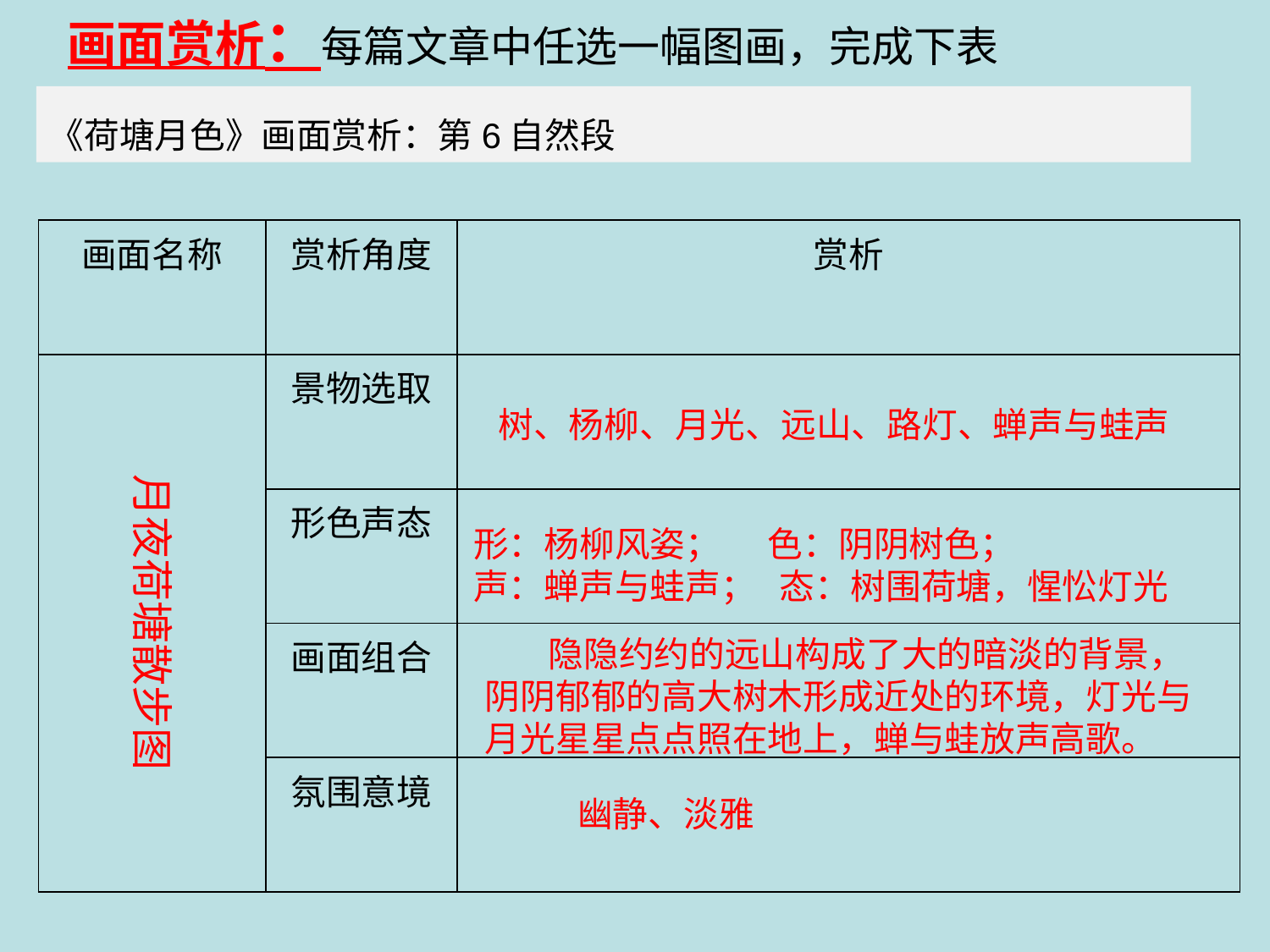

画面赏析：每篇文章中任选一幅图画，完成下表
《荷塘月色》画面赏析：第6自然段
| 画面名称 | 赏析角度 | 赏析 |
| --- | --- | --- |
|  | 景物选取 |  |
|  | 形色声态 |  |
|  | 画面组合 |  |
|  | 氛围意境 |  |
树、杨柳、月光、远山、路灯、蝉声与蛙声
月夜荷塘散步图
形：杨柳风姿；      色：阴阴树色；
声：蝉声与蛙声；   态：树围荷塘，惺忪灯光
       隐隐约约的远山构成了大的暗淡的背景，阴阴郁郁的高大树木形成近处的环境，灯光与月光星星点点照在地上，蝉与蛙放声高歌。
幽静、淡雅